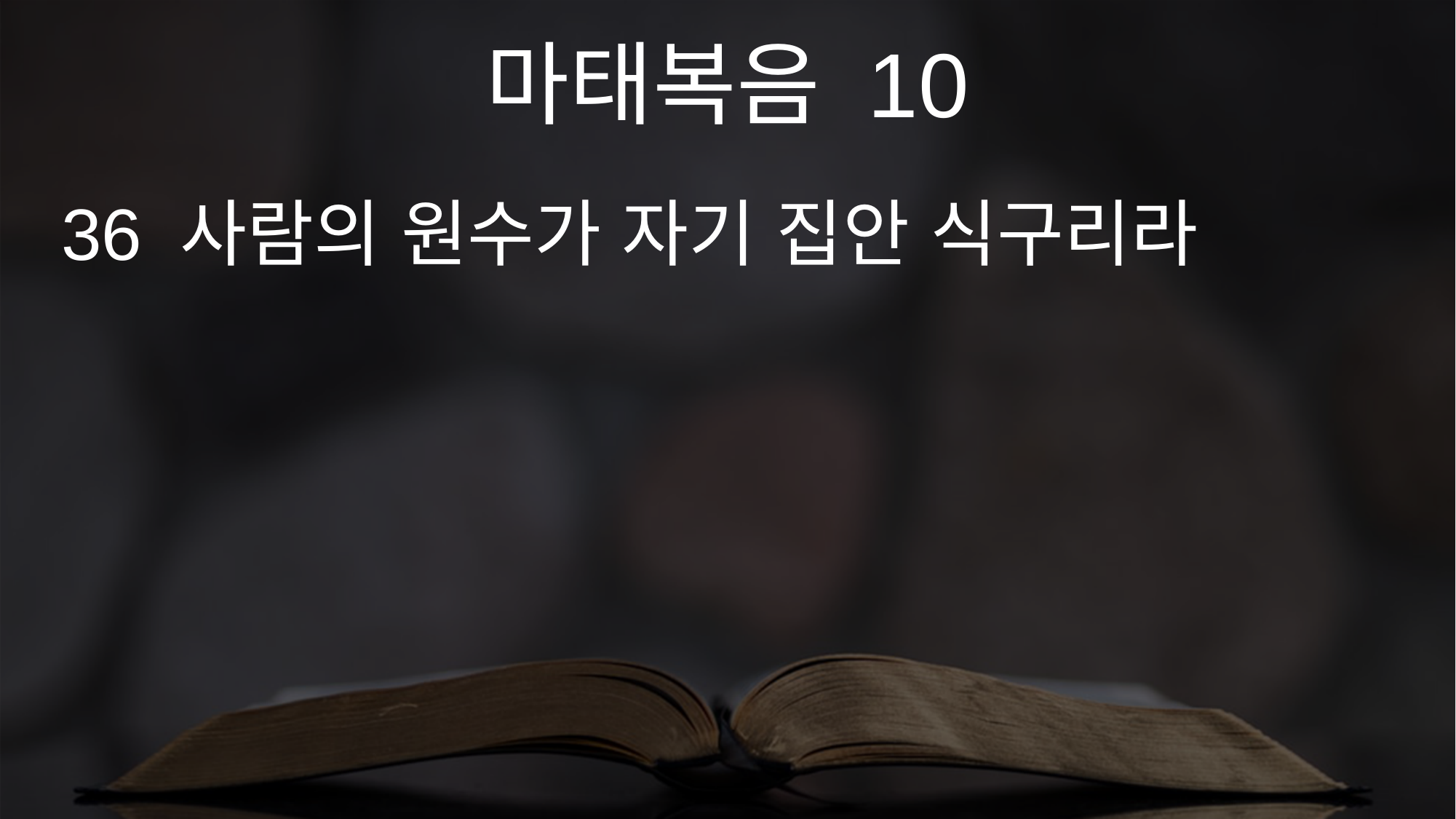

마태복음 10
36 사람의 원수가 자기 집안 식구리라